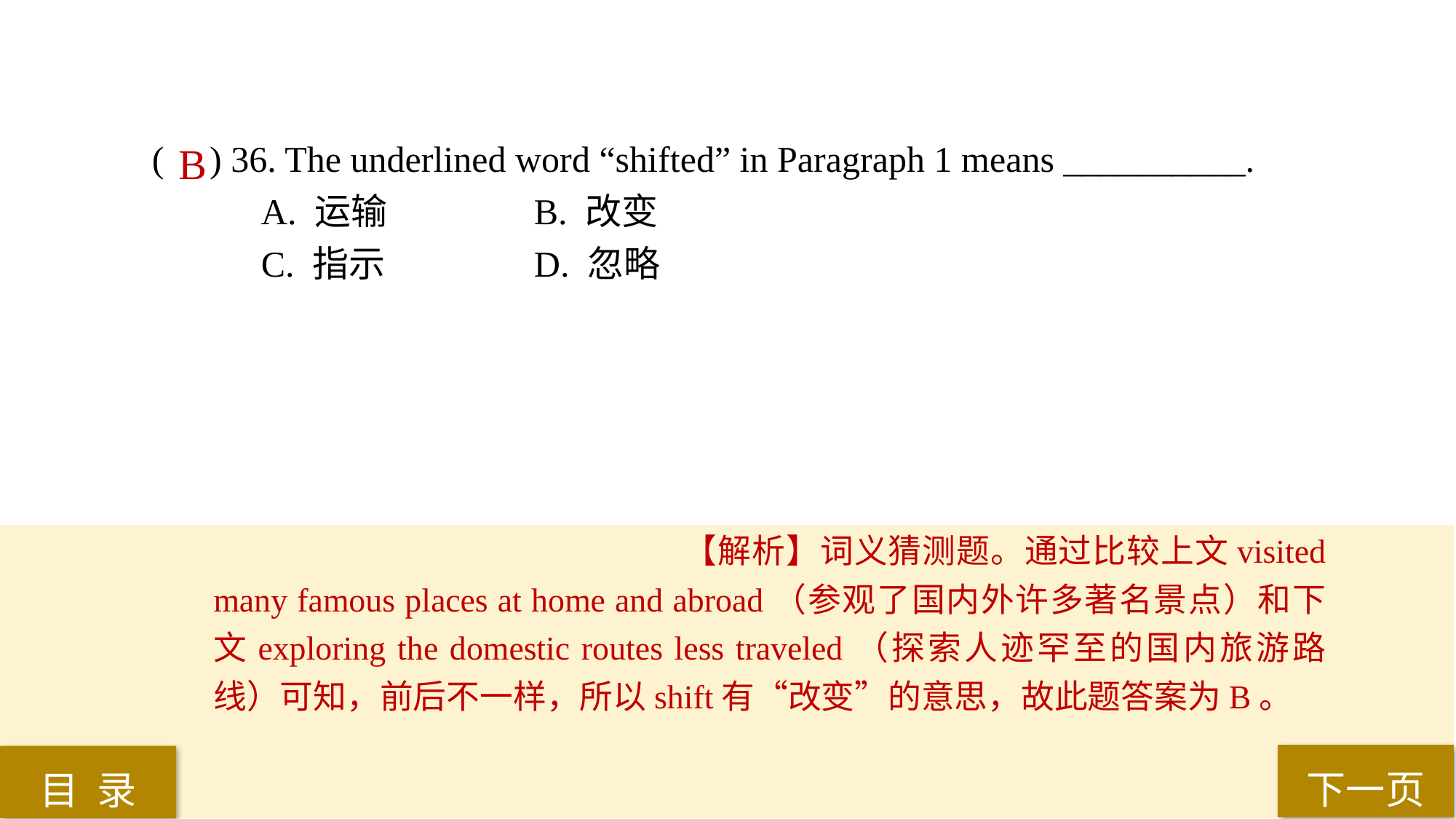

(     ) 36. The underlined word “shifted” in Paragraph 1 means __________.
A. 运输 		B. 改变
C. 指示 		D. 忽略
B
【解析】词义猜测题。通过比较上文visited many famous places at home and abroad（参观了国内外许多著名景点）和下文exploring the domestic routes less traveled（探索人迹罕至的国内旅游路线）可知，前后不一样，所以shift有“改变”的意思，故此题答案为B。